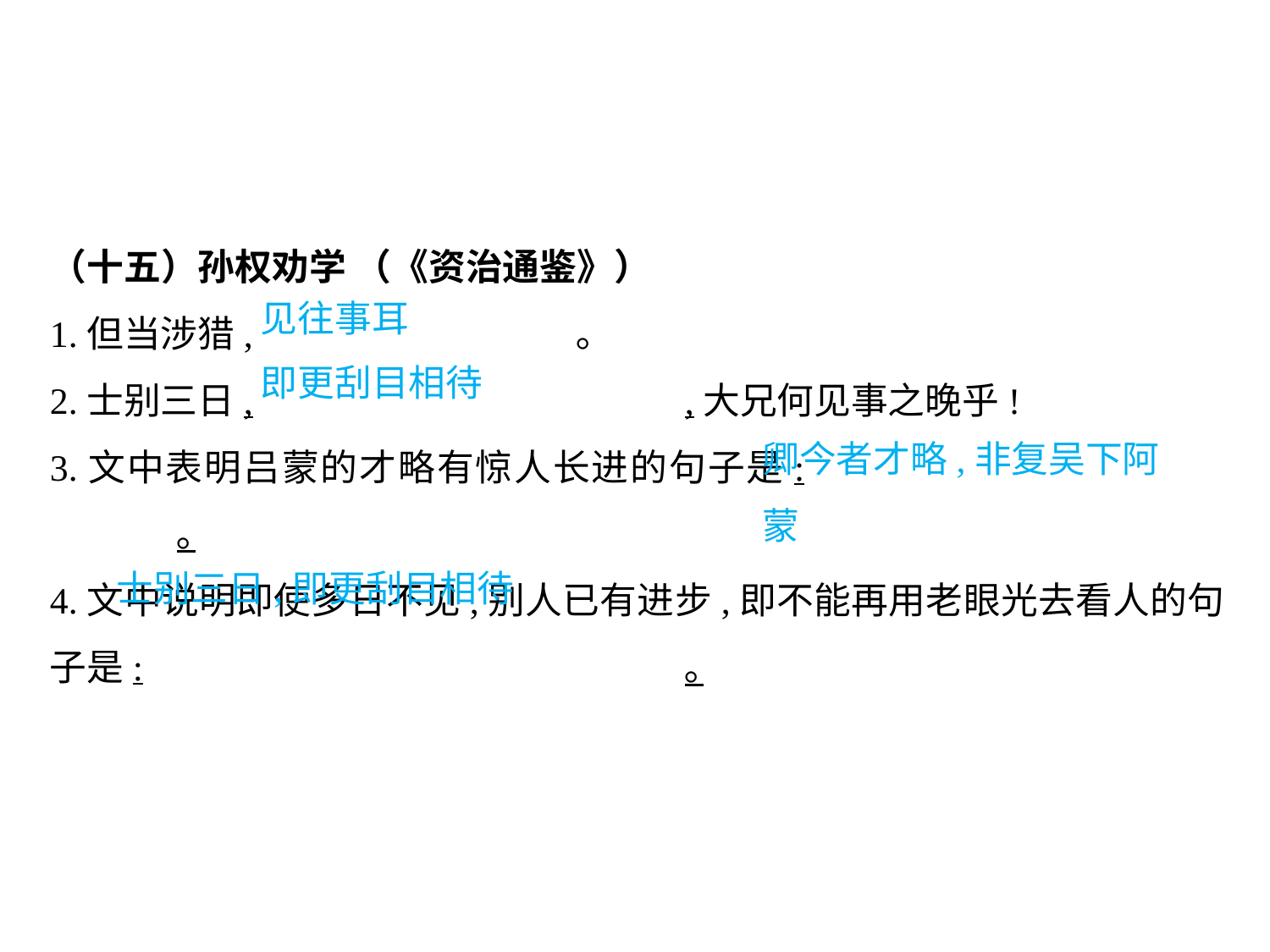

（十五）孙权劝学 （《资治通鉴》）
1.但当涉猎,			 ｡
2.士别三日,				,大兄何见事之晚乎!
3.文中表明吕蒙的才略有惊人长进的句子是:					｡
4.文中说明即使多日不见,别人已有进步,即不能再用老眼光去看人的句子是:					｡
见往事耳
即更刮目相待
卿今者才略,非复吴下阿蒙
士别三日,即更刮目相待